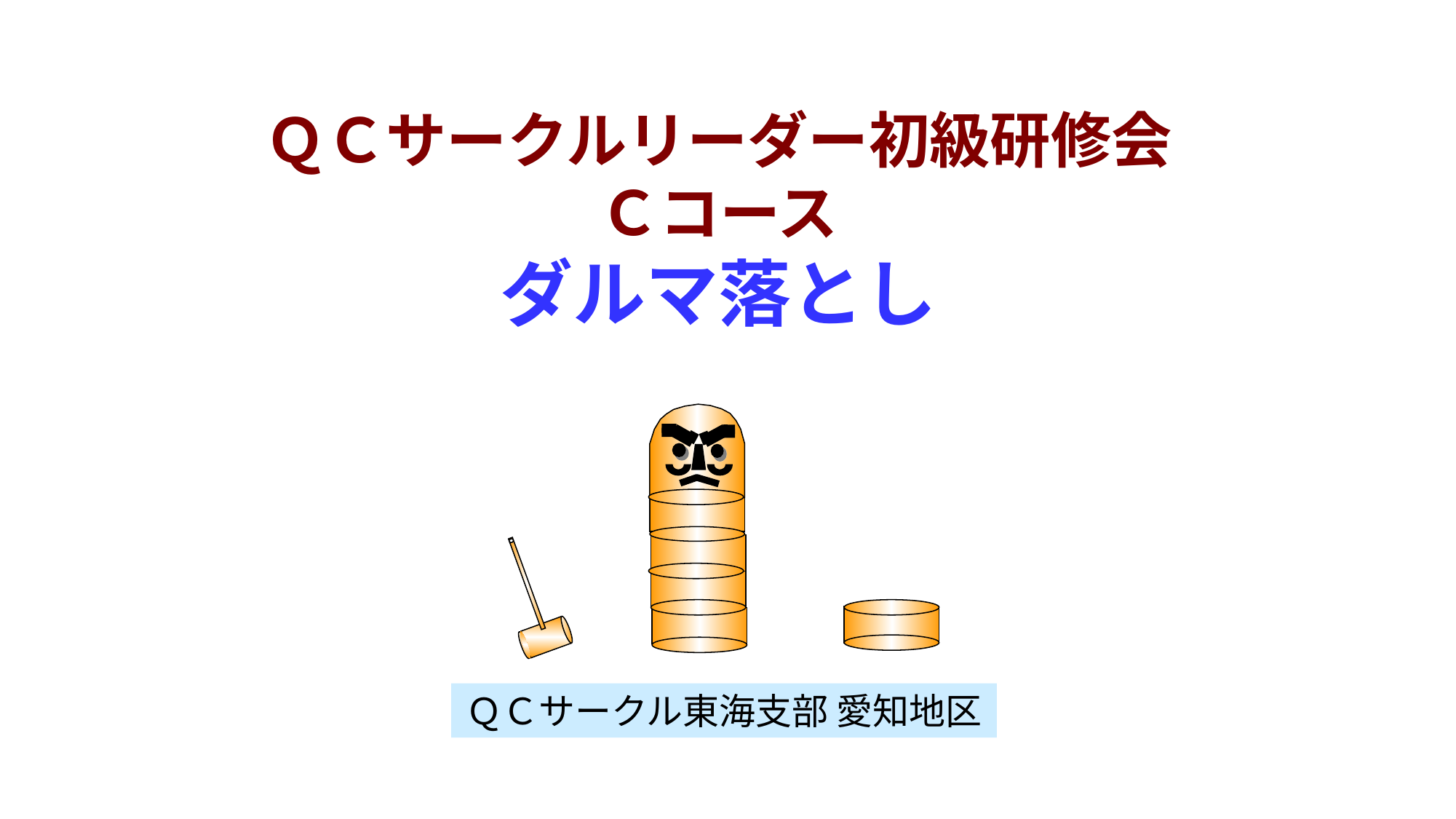

ＱＣサークルリーダー初級研修会
Ｃコース
ダルマ落とし

ＱＣサークル東海支部 愛知地区